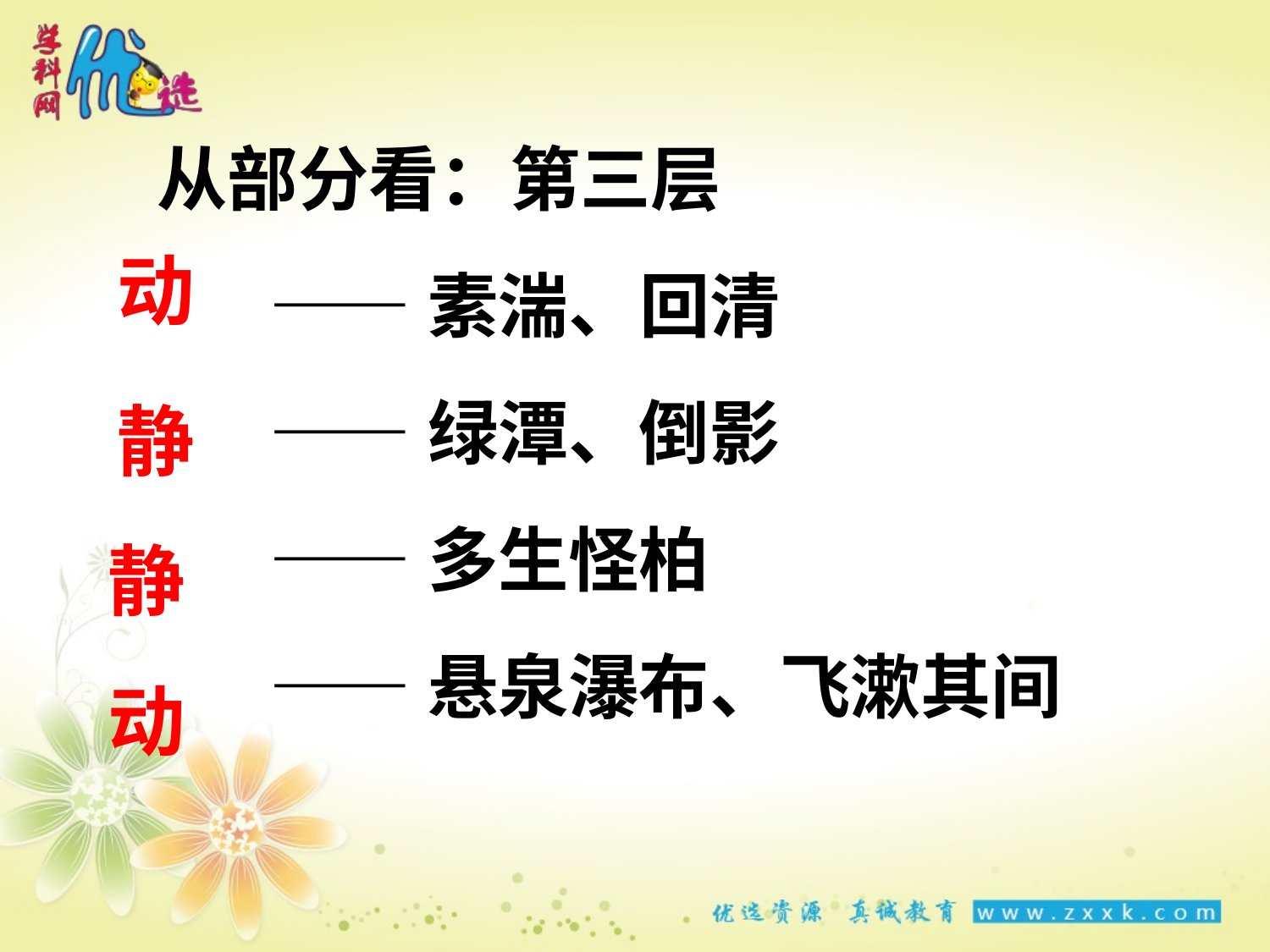

从部分看：第三层
       ——素湍、回清
       ——绿潭、倒影
       ——多生怪柏
       ——悬泉瀑布、飞漱其间

动
静
静
动